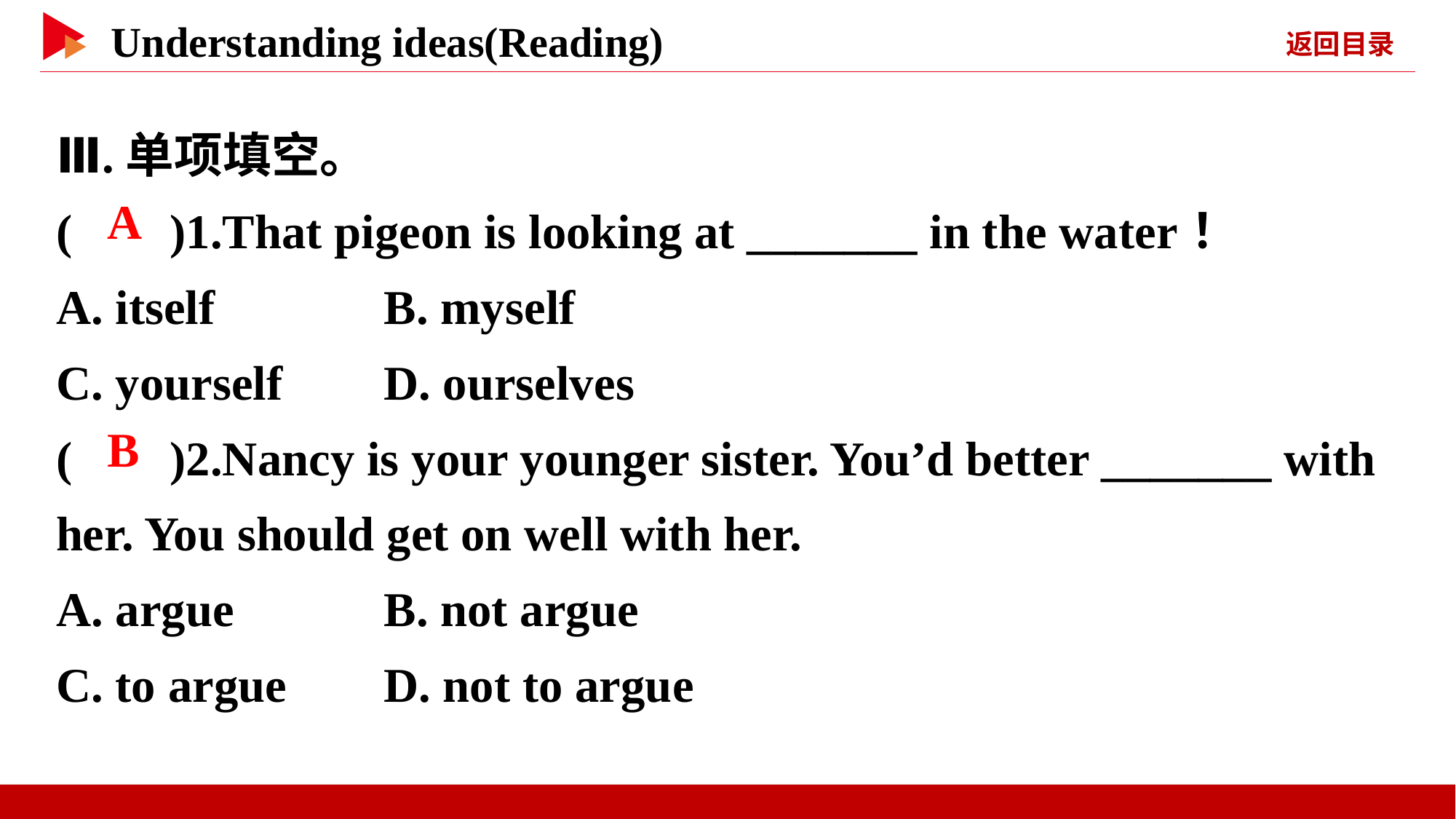

Ⅲ.单项填空。
(        )1.That pigeon is looking at _______ in the water！
A. itself 	         B. myself
C. yourself	D. ourselves
(        )2.Nancy is your younger sister. You’d better _______ with her. You should get on well with her.
A. argue	         B. not argue
C. to argue	D. not to argue
   A
   B